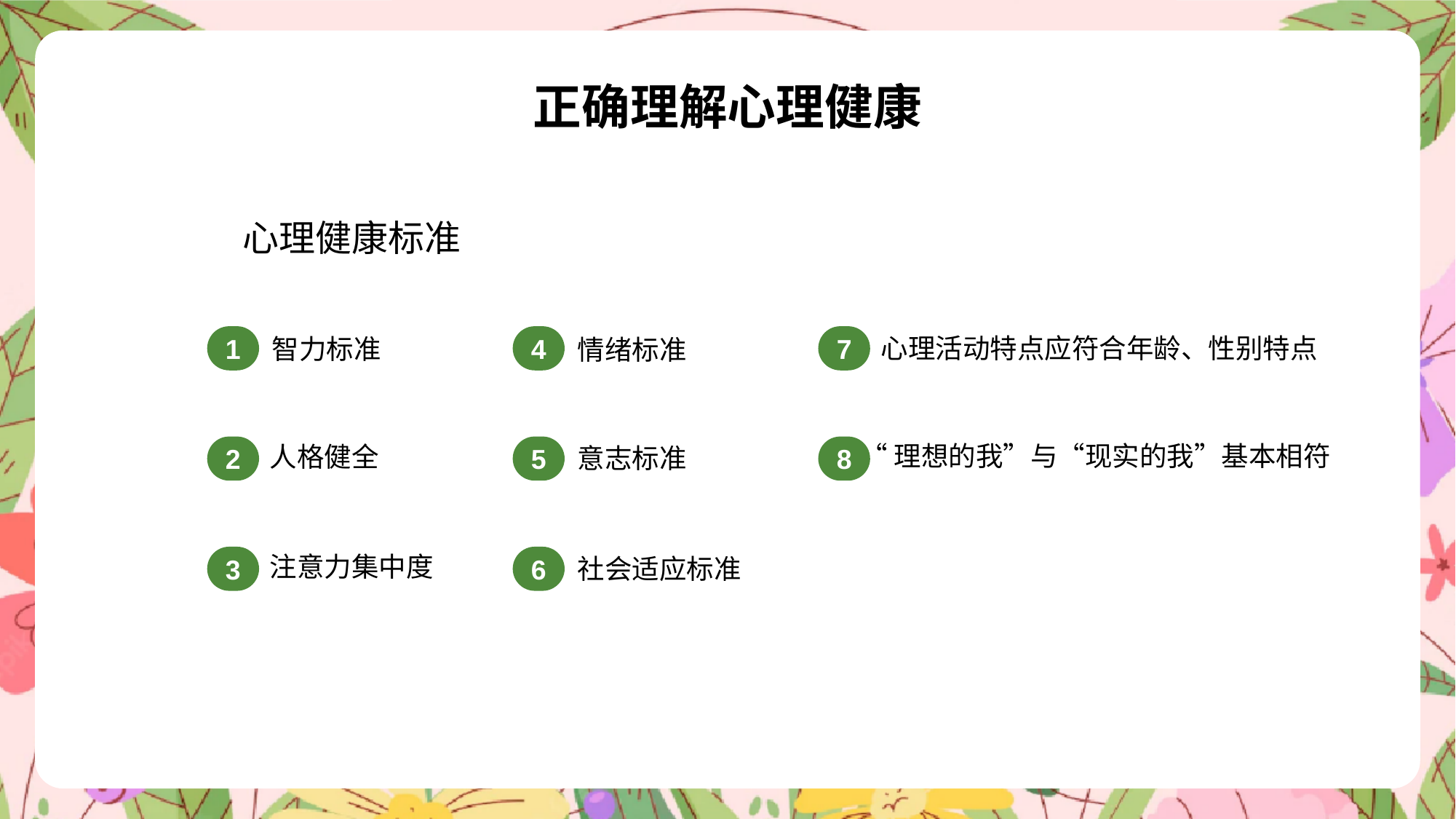

正确理解心理健康
心理健康标准
心理活动特点应符合年龄、性别特点
1
4
7
智力标准
情绪标准
“理想的我”与“现实的我”基本相符
人格健全
意志标准
2
5
8
注意力集中度
3
6
社会适应标准